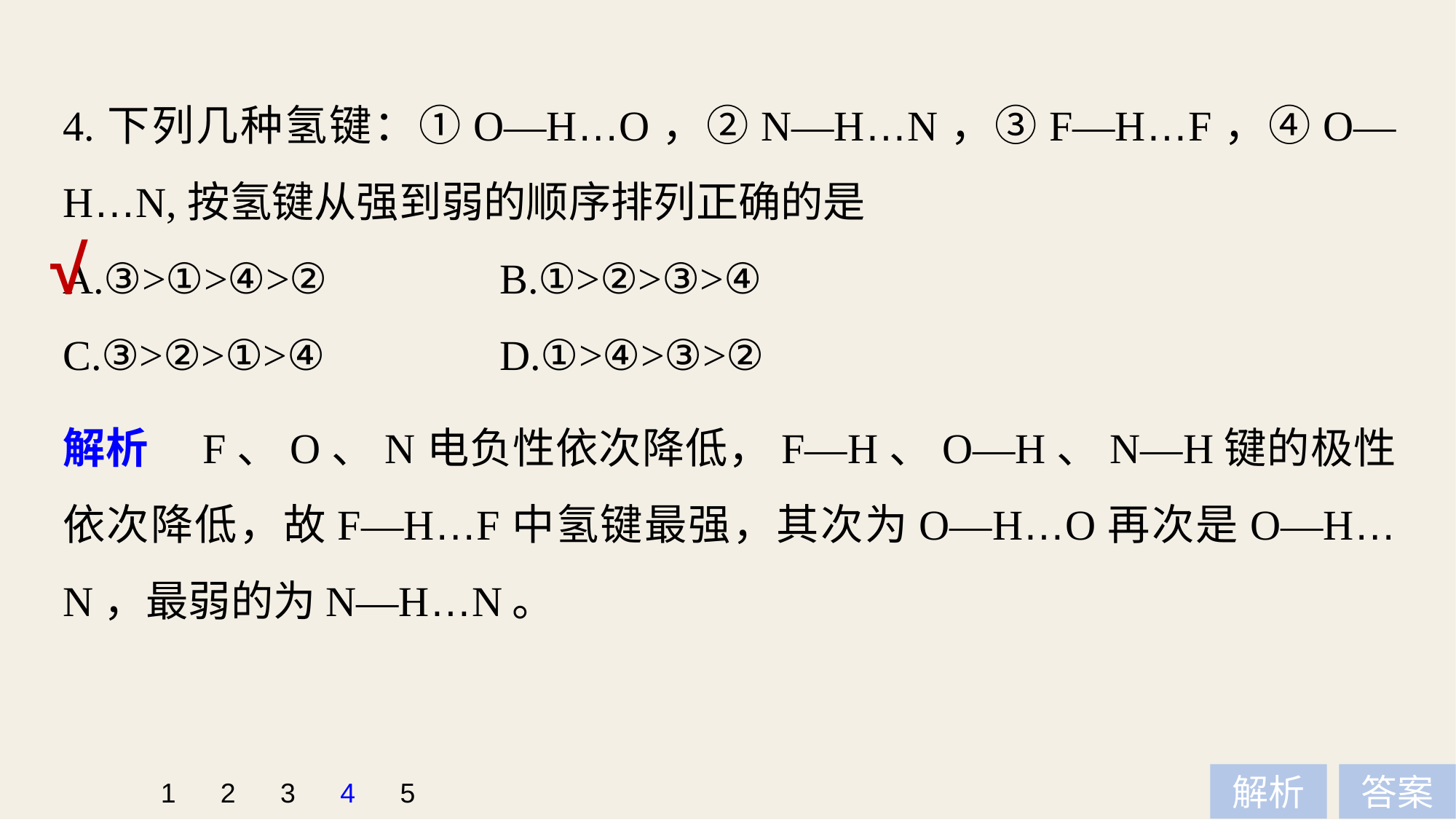

4.下列几种氢键：①O—H…O，②N—H…N，③F—H…F，④O—H…N,按氢键从强到弱的顺序排列正确的是
A.③>①>④>②  		B.①>②>③>④
C.③>②>①>④  		D.①>④>③>②
√
解析　F、O、N电负性依次降低，F—H、O—H、N—H键的极性依次降低，故F—H…F中氢键最强，其次为O—H…O再次是O—H…N，最弱的为N—H…N。
1
2
3
4
5
解析
答案